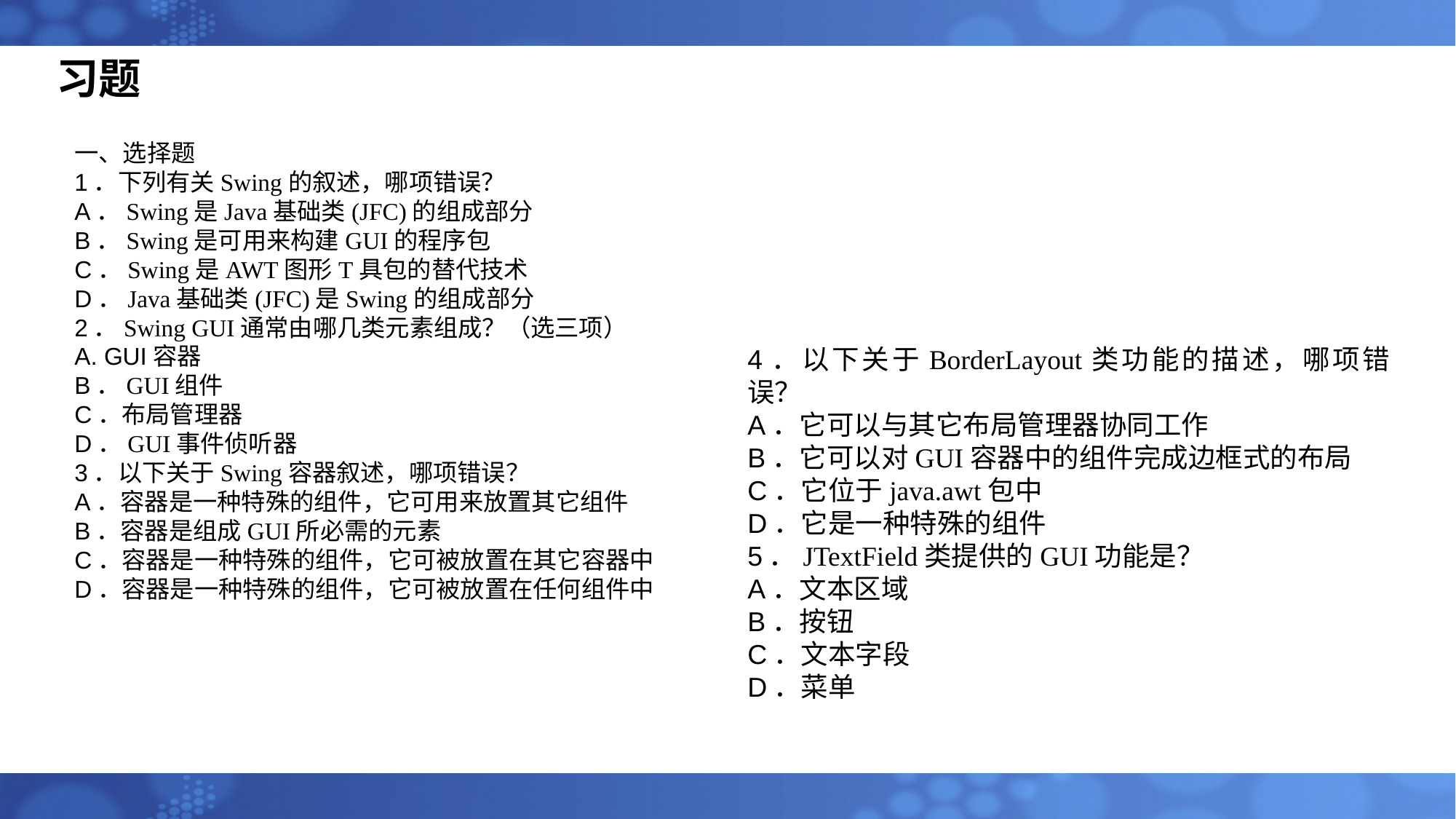

# 习题
一、选择题
1．下列有关Swing的叙述，哪项错误？
A．Swing是Java基础类(JFC)的组成部分
B．Swing是可用来构建GUI的程序包
C．Swing是AWT图形T具包的替代技术
D．Java基础类(JFC)是Swing的组成部分
2．Swing GUI通常由哪几类元素组成？（选三项）
A. GUI容器
B．GUI组件
C．布局管理器
D．GUI事件侦听器
3．以下关于Swing容器叙述，哪项错误？
A．容器是一种特殊的组件，它可用来放置其它组件
B．容器是组成GUI所必需的元素
C．容器是一种特殊的组件，它可被放置在其它容器中
D．容器是一种特殊的组件，它可被放置在任何组件中
4．以下关于BorderLayout类功能的描述，哪项错误？
A．它可以与其它布局管理器协同工作
B．它可以对GUI容器中的组件完成边框式的布局
C．它位于java.awt包中
D．它是一种特殊的组件
5．JTextField类提供的GUI功能是？
A．文本区域
B．按钮
C．文本字段
D．菜单